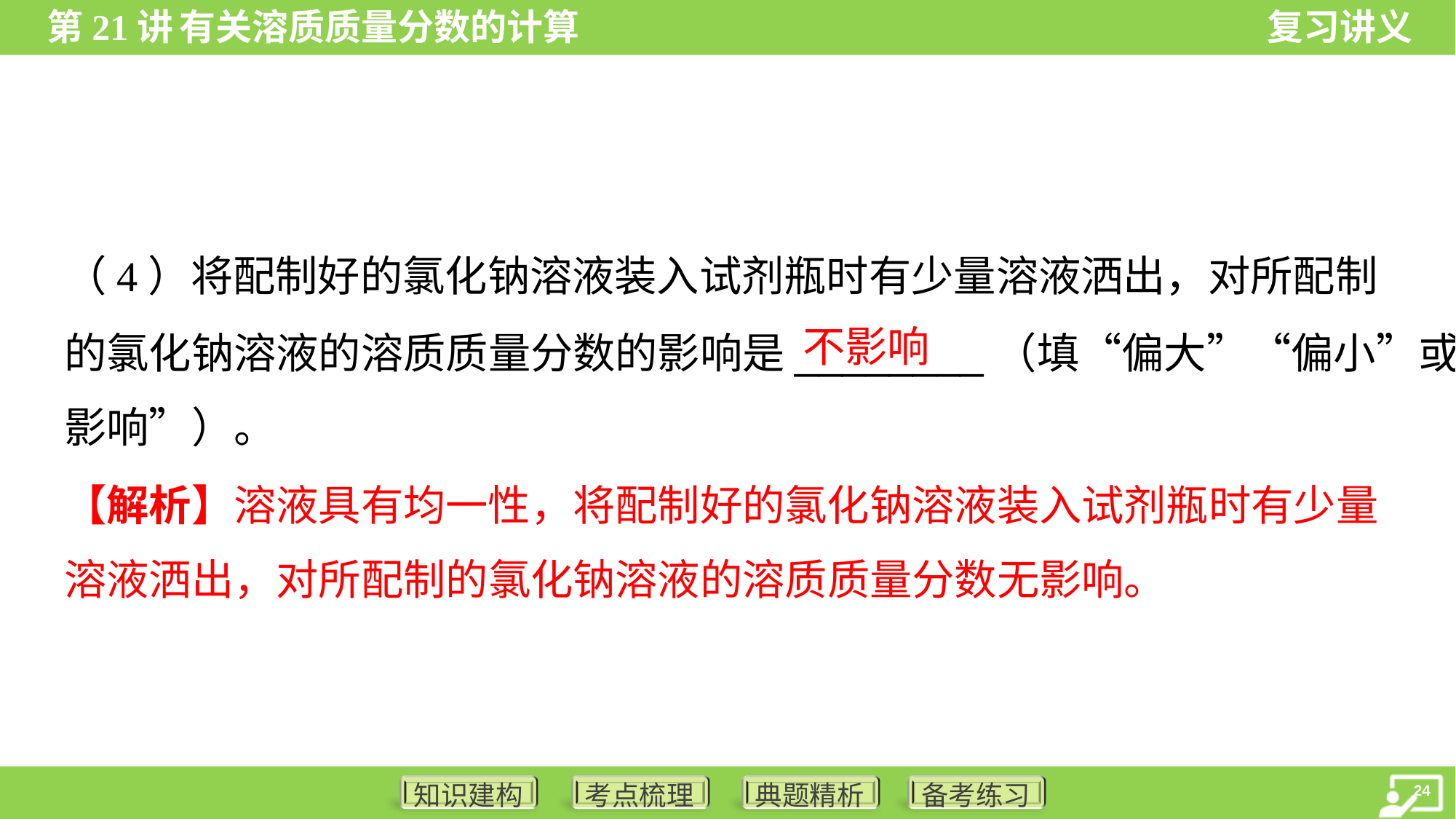

（4）将配制好的氯化钠溶液装入试剂瓶时有少量溶液洒出，对所配制
的氯化钠溶液的溶质质量分数的影响是________（填“偏大”“偏小”或“不
影响”）。
不影响
【解析】溶液具有均一性，将配制好的氯化钠溶液装入试剂瓶时有少量
溶液洒出，对所配制的氯化钠溶液的溶质质量分数无影响。